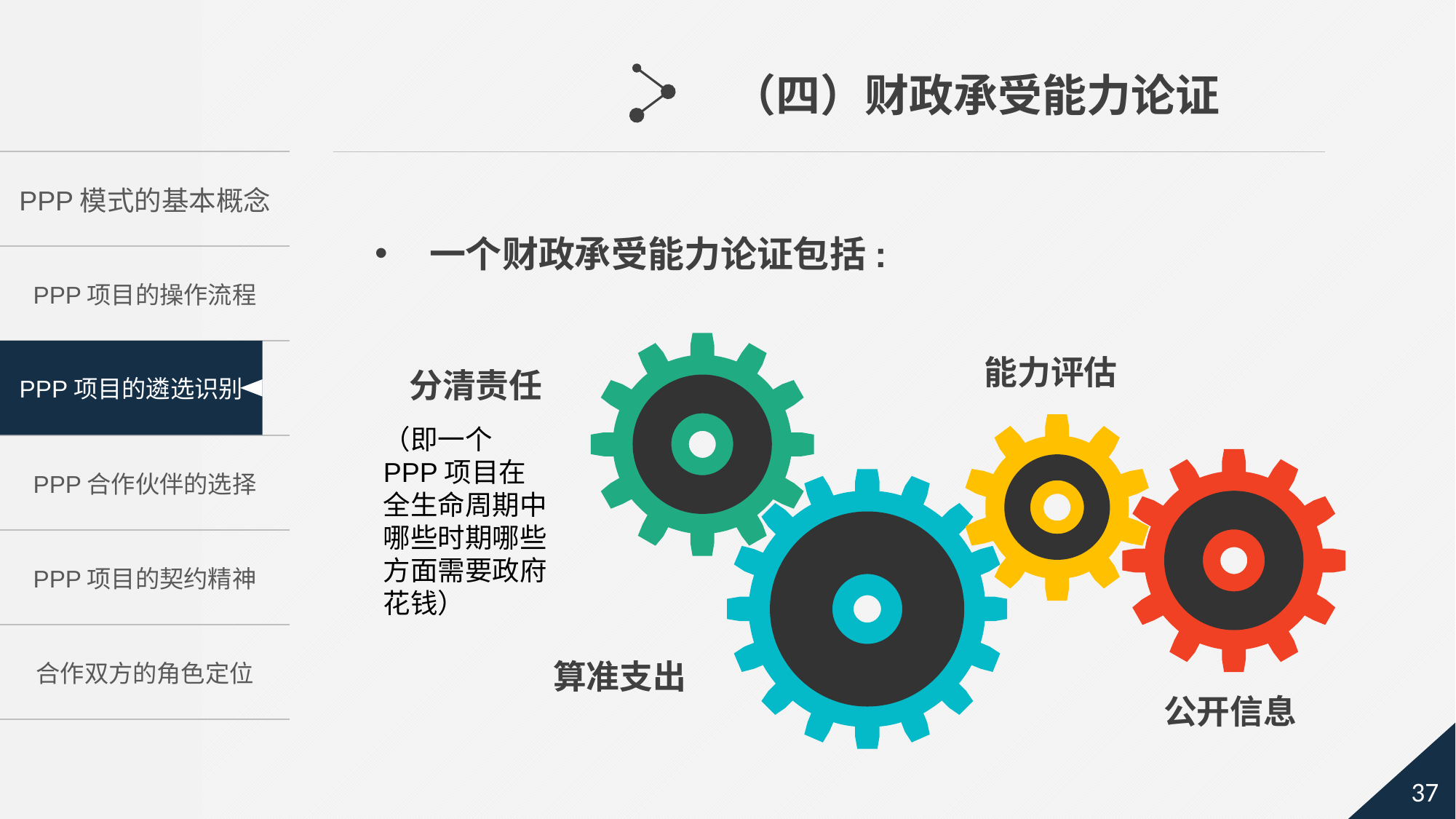

（四）财政承受能力论证
一个财政承受能力论证包括:

能力评估
分清责任

（即一个PPP项目在全生命周期中哪些时期哪些方面需要政府花钱）

算准支出
公开信息